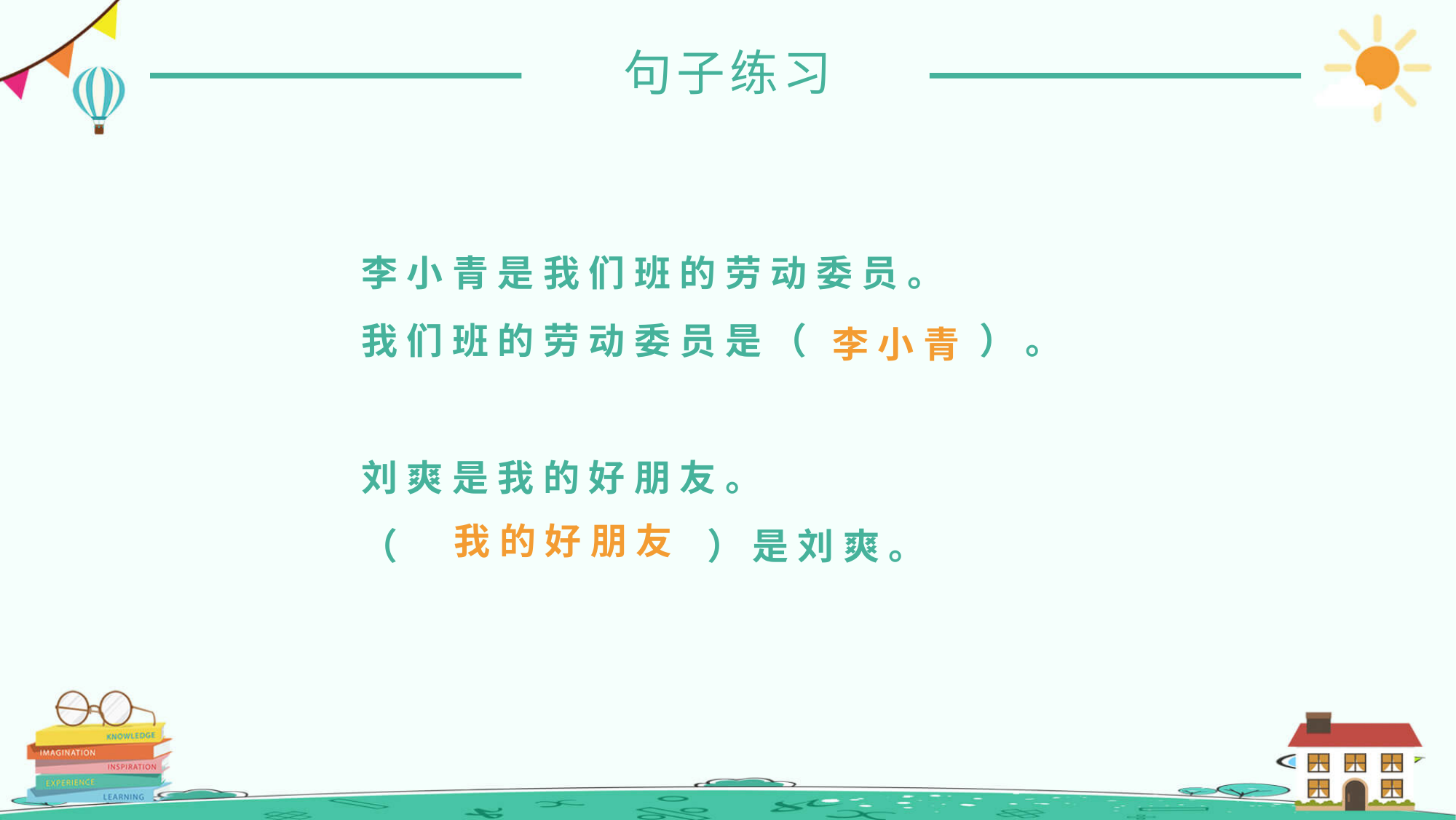

句子练习

李小青是我们班的劳动委员。
我们班的劳动委员是（      ）。

刘爽是我的好朋友。
（           ）是刘爽。
李小青
我的好朋友